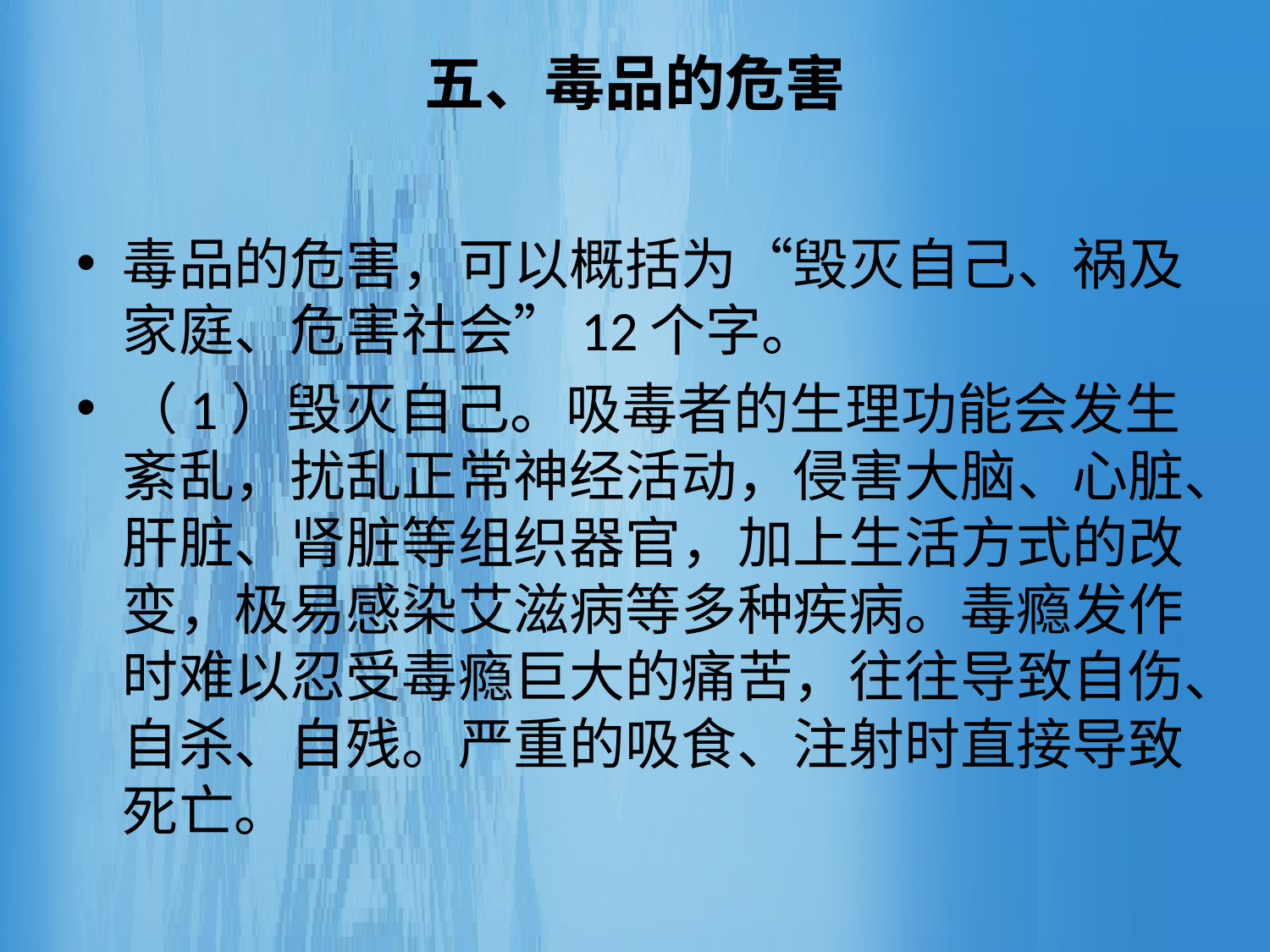

# 五、毒品的危害
毒品的危害，可以概括为“毁灭自己、祸及家庭、危害社会”12个字。
（1）毁灭自己。吸毒者的生理功能会发生紊乱，扰乱正常神经活动，侵害大脑、心脏、肝脏、肾脏等组织器官，加上生活方式的改变，极易感染艾滋病等多种疾病。毒瘾发作时难以忍受毒瘾巨大的痛苦，往往导致自伤、自杀、自残。严重的吸食、注射时直接导致死亡。